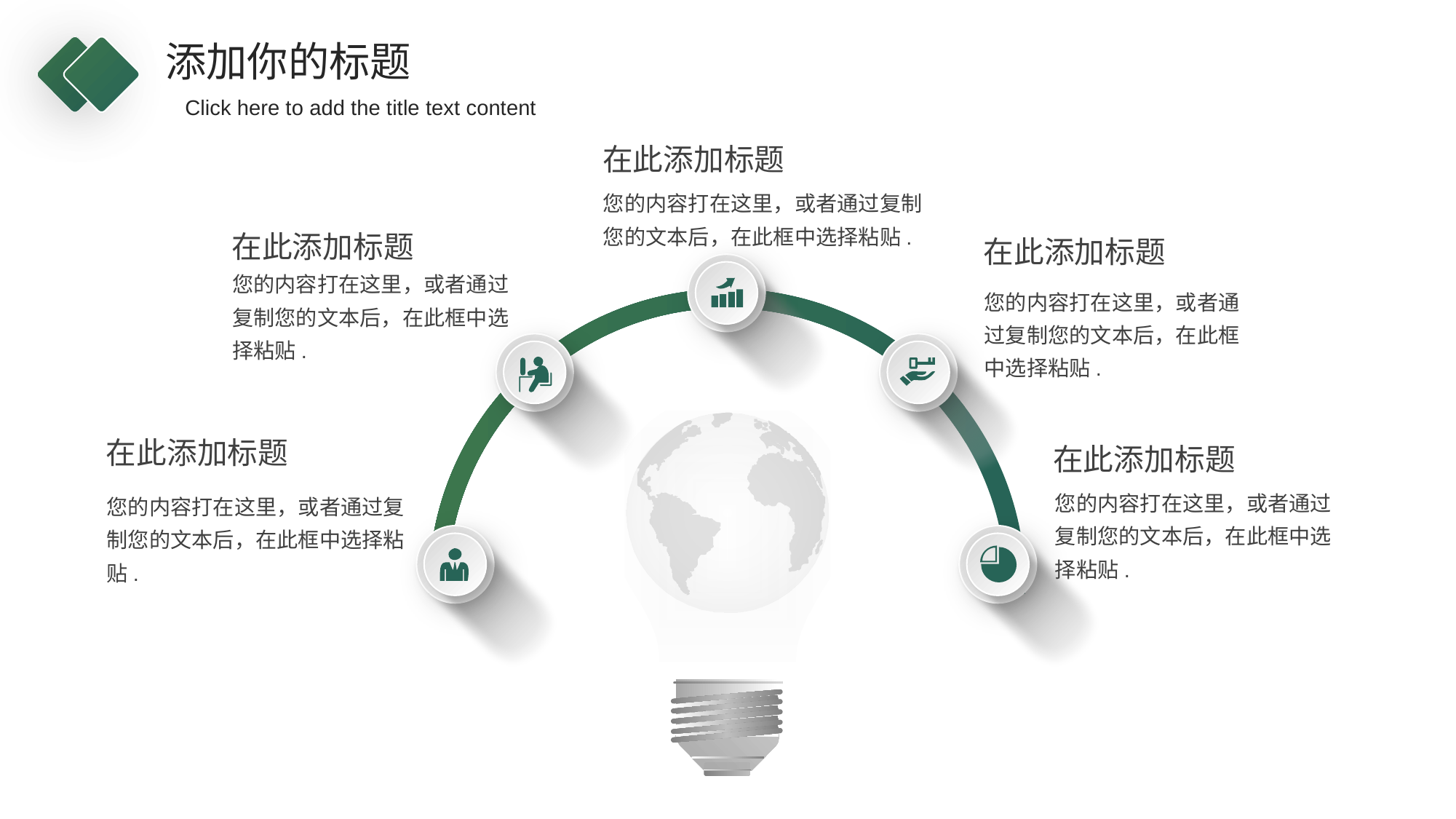

在此添加标题
您的内容打在这里，或者通过复制您的文本后，在此框中选择粘贴.
在此添加标题
您的内容打在这里，或者通过复制您的文本后，在此框中选择粘贴.
在此添加标题
您的内容打在这里，或者通过复制您的文本后，在此框中选择粘贴.

在此添加标题
您的内容打在这里，或者通过复制您的文本后，在此框中选择粘贴.
在此添加标题
您的内容打在这里，或者通过复制您的文本后，在此框中选择粘贴.